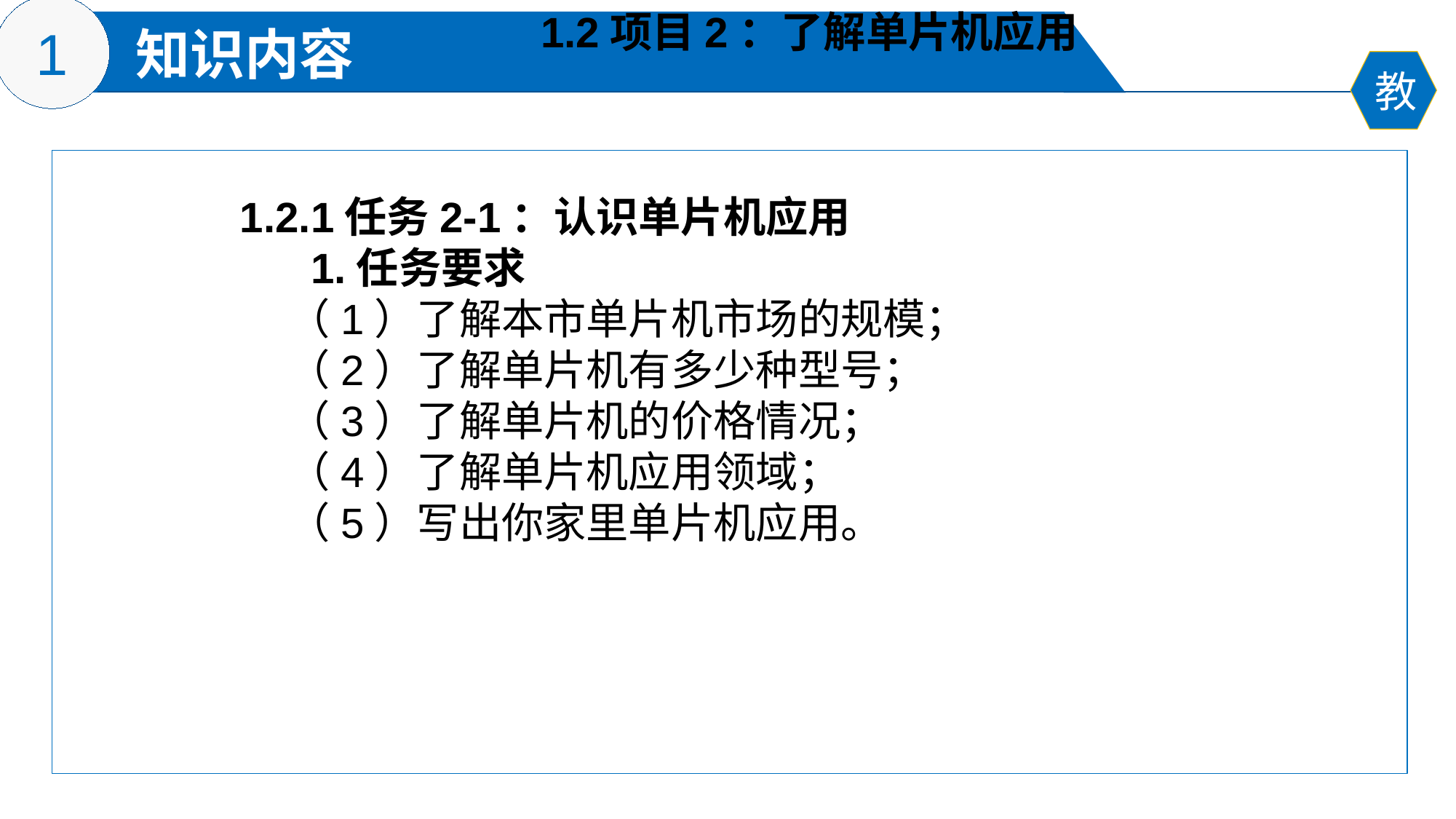

1.2项目2：了解单片机应用
1.2.1任务2-1：认识单片机应用
      1.任务要求
    （1）了解本市单片机市场的规模；
    （2）了解单片机有多少种型号；
    （3）了解单片机的价格情况；
    （4）了解单片机应用领域；
    （5）写出你家里单片机应用。